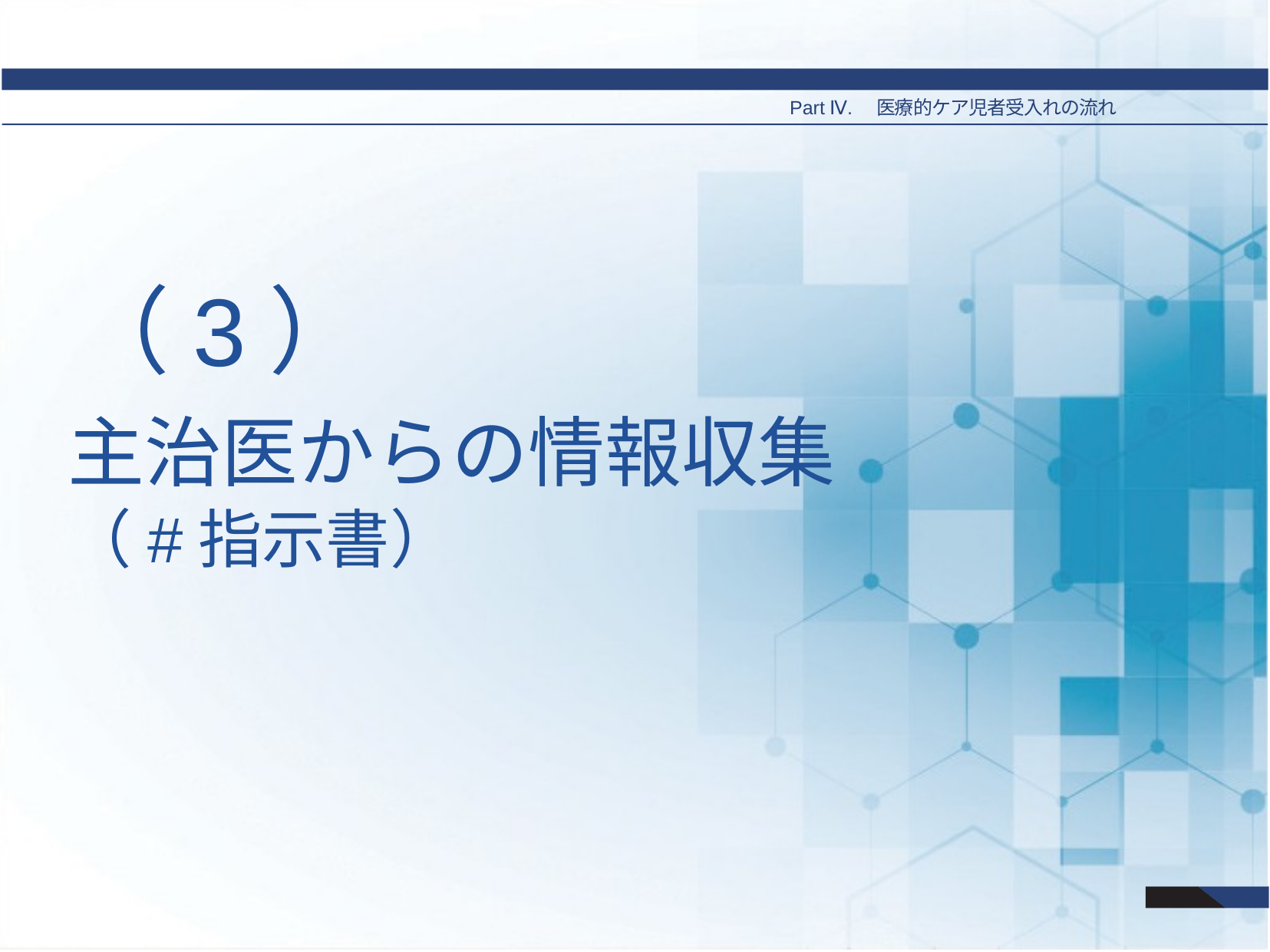

Part Ⅳ.　医療的ケア児者受入れの流れ

# （3）
主治医からの情報収集
（#指示書）
54